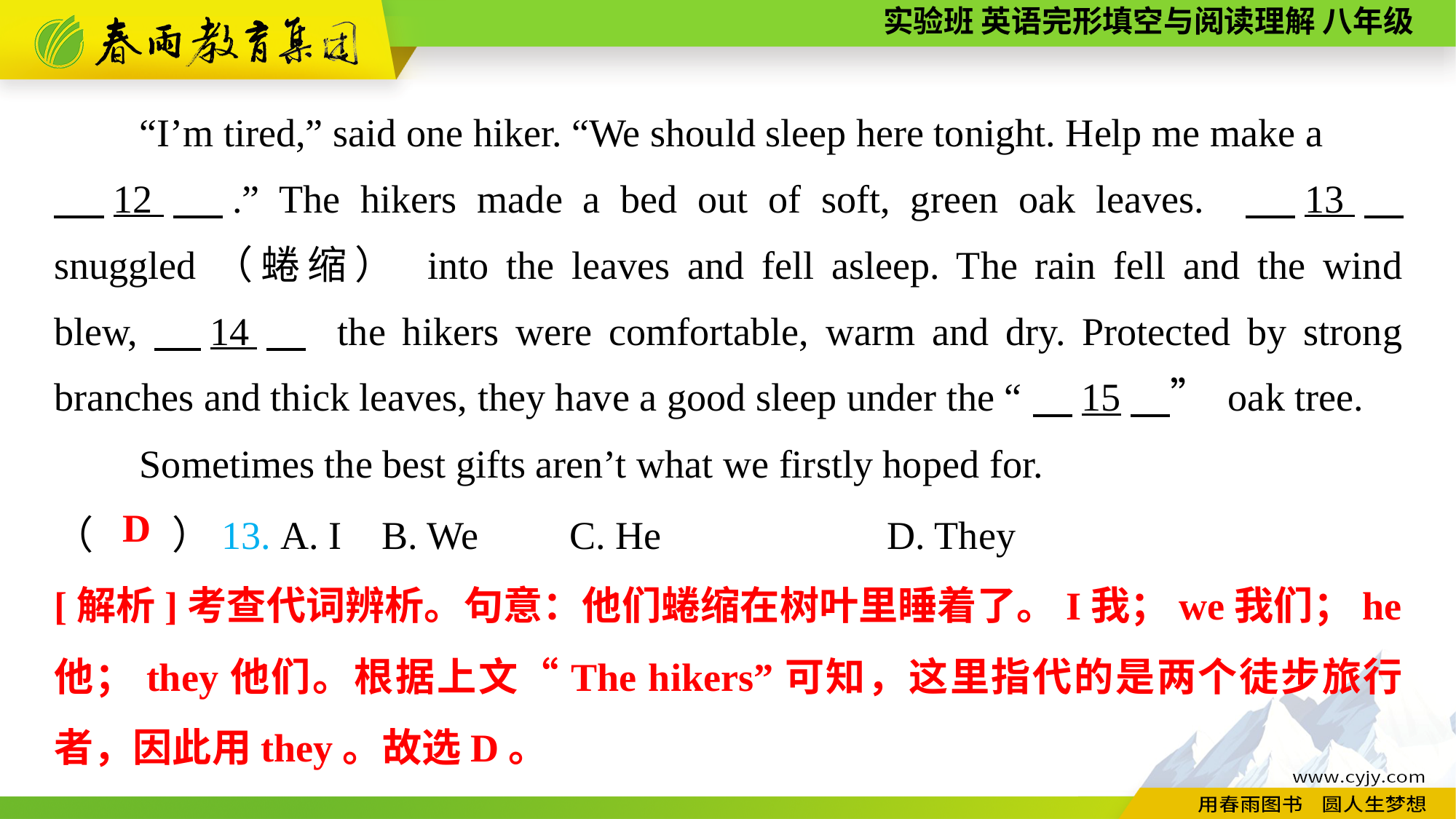

“I’m tired,” said one hiker. “We should sleep here tonight. Help me make a
　12　.” The hikers made a bed out of soft, green oak leaves. 　13　 snuggled（蜷缩） into the leaves and fell asleep. The rain fell and the wind blew,　14　 the hikers were comfortable, warm and dry. Protected by strong branches and thick leaves, they have a good sleep under the “　15　” oak tree.
Sometimes the best gifts aren’t what we firstly hoped for.
（　　）13. A. I	B. We	        C. He	       	       D. They
D
[解析]考查代词辨析。句意：他们蜷缩在树叶里睡着了。I我；we我们；he他；they他们。根据上文“The hikers”可知，这里指代的是两个徒步旅行者，因此用they。故选D。